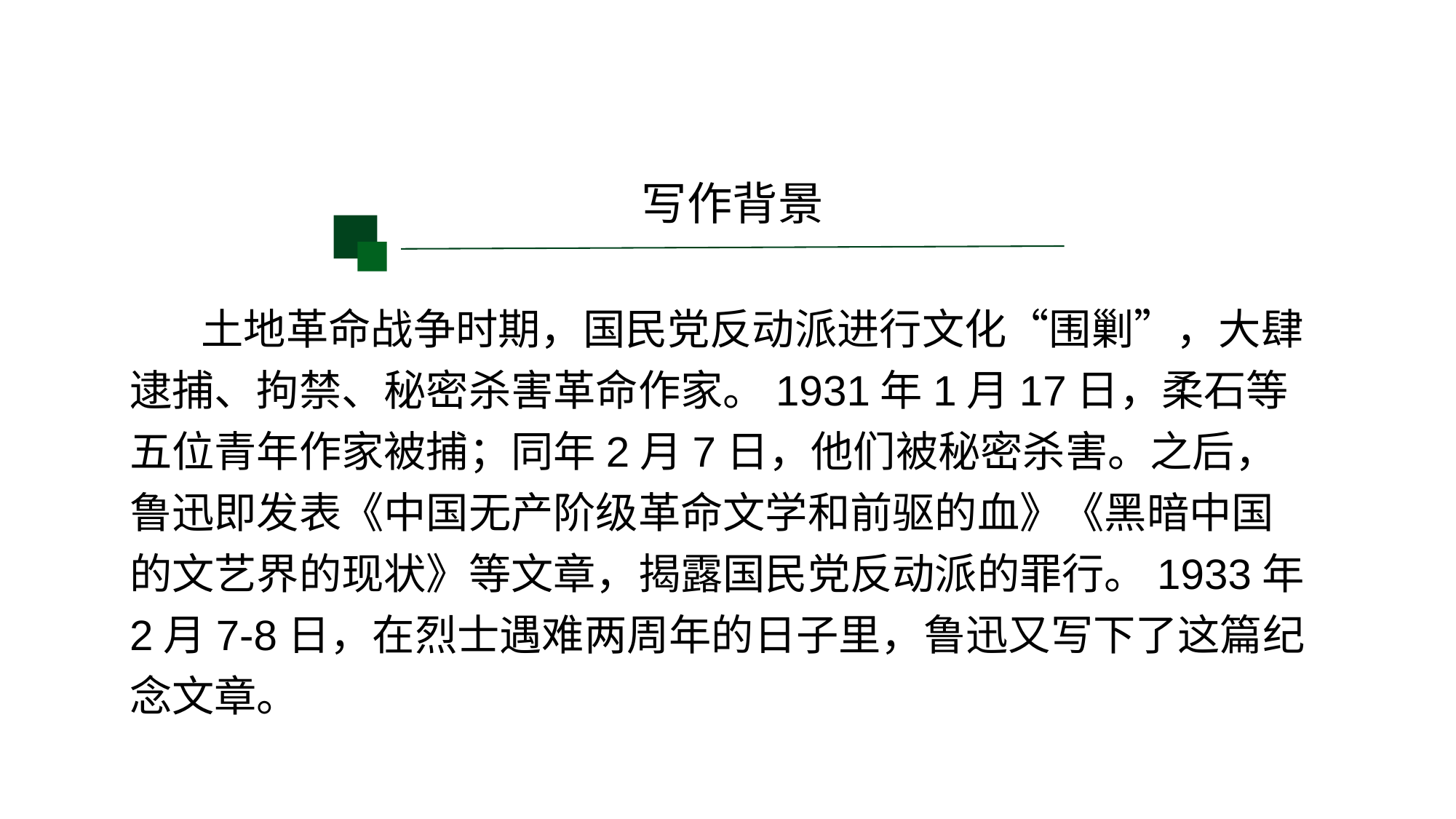

写作背景

土地革命战争时期，国民党反动派进行文化“围剿”，大肆逮捕、拘禁、秘密杀害革命作家。1931年1月17日，柔石等五位青年作家被捕；同年2月7日，他们被秘密杀害。之后，鲁迅即发表《中国无产阶级革命文学和前驱的血》《黑暗中国的文艺界的现状》等文章，揭露国民党反动派的罪行。1933年2月7-8日，在烈士遇难两周年的日子里，鲁迅又写下了这篇纪念文章。